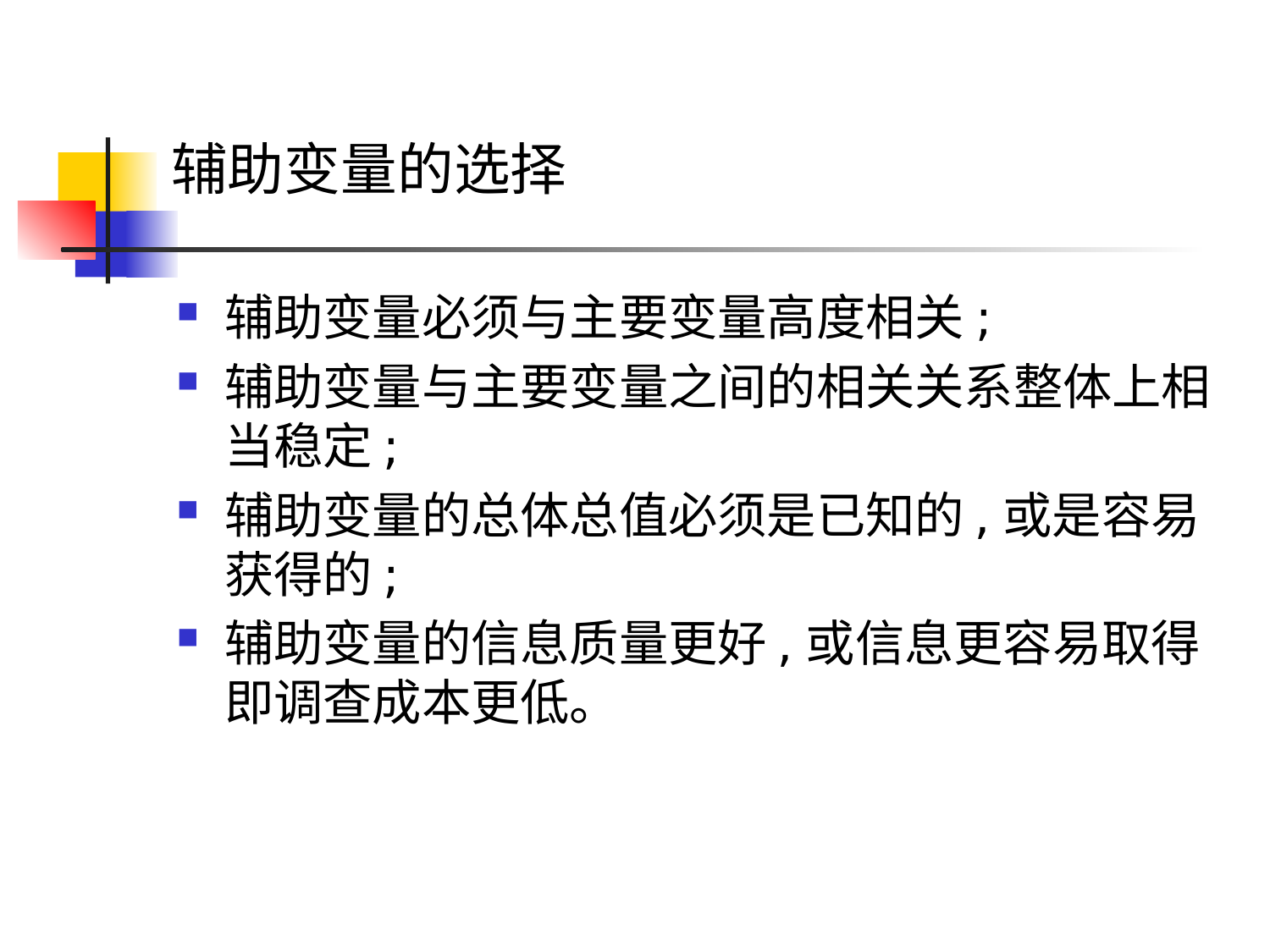

辅助变量的选择
辅助变量必须与主要变量高度相关;
辅助变量与主要变量之间的相关关系整体上相当稳定;
辅助变量的总体总值必须是已知的,或是容易获得的;
辅助变量的信息质量更好,或信息更容易取得即调查成本更低。